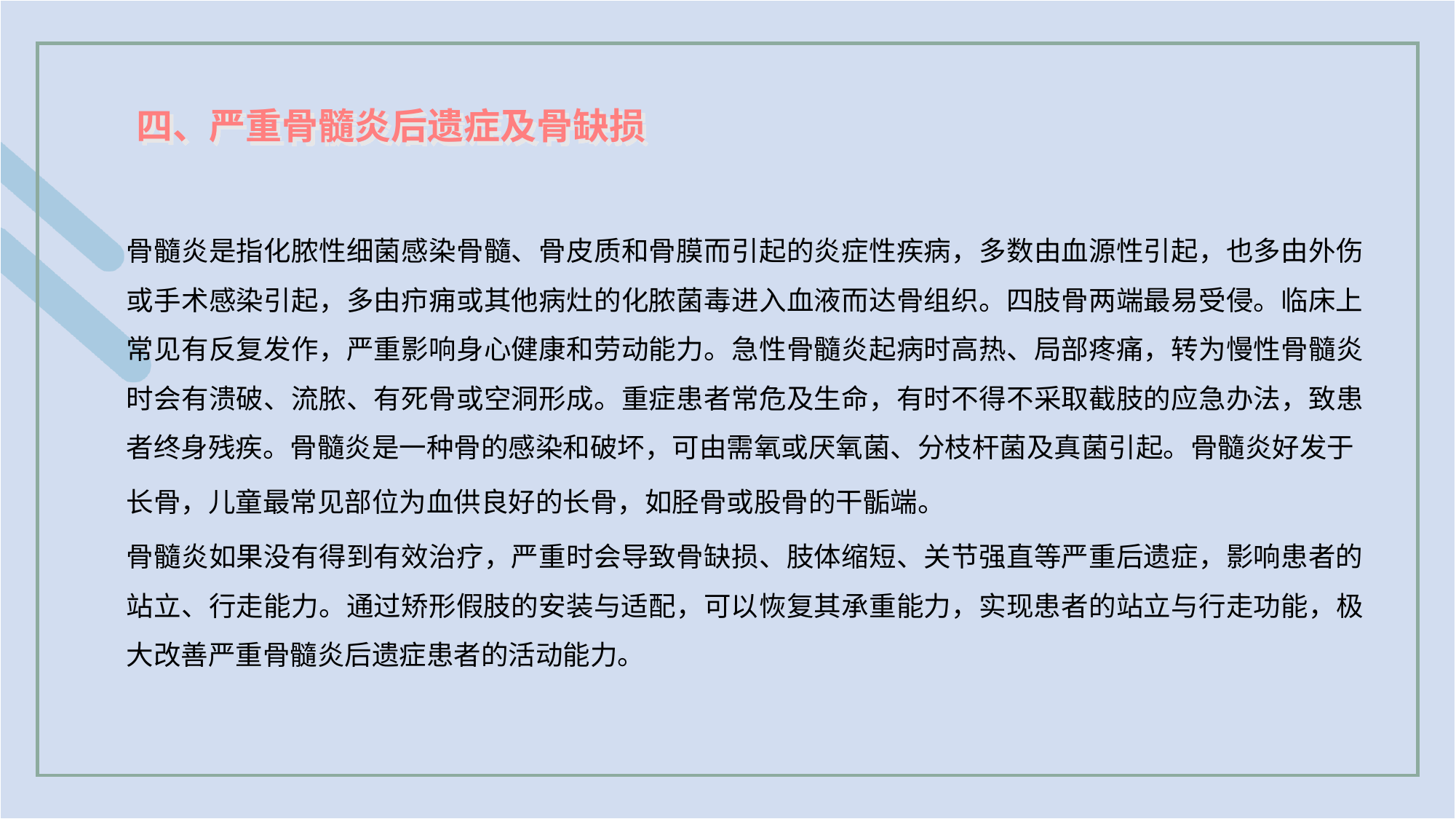

四、严重骨髓炎后遗症及骨缺损
骨髓炎是指化脓性细菌感染骨髓、骨皮质和骨膜而引起的炎症性疾病，多数由血源性引起，也多由外伤或手术感染引起，多由疖痈或其他病灶的化脓菌毒进入血液而达骨组织。四肢骨两端最易受侵。临床上常见有反复发作，严重影响身心健康和劳动能力。急性骨髓炎起病时高热、局部疼痛，转为慢性骨髓炎时会有溃破、流脓、有死骨或空洞形成。重症患者常危及生命，有时不得不采取截肢的应急办法，致患者终身残疾。骨髓炎是一种骨的感染和破坏，可由需氧或厌氧菌、分枝杆菌及真菌引起。骨髓炎好发于
长骨，儿童最常见部位为血供良好的长骨，如胫骨或股骨的干骺端。
骨髓炎如果没有得到有效治疗，严重时会导致骨缺损、肢体缩短、关节强直等严重后遗症，影响患者的站立、行走能力。通过矫形假肢的安装与适配，可以恢复其承重能力，实现患者的站立与行走功能，极大改善严重骨髓炎后遗症患者的活动能力。